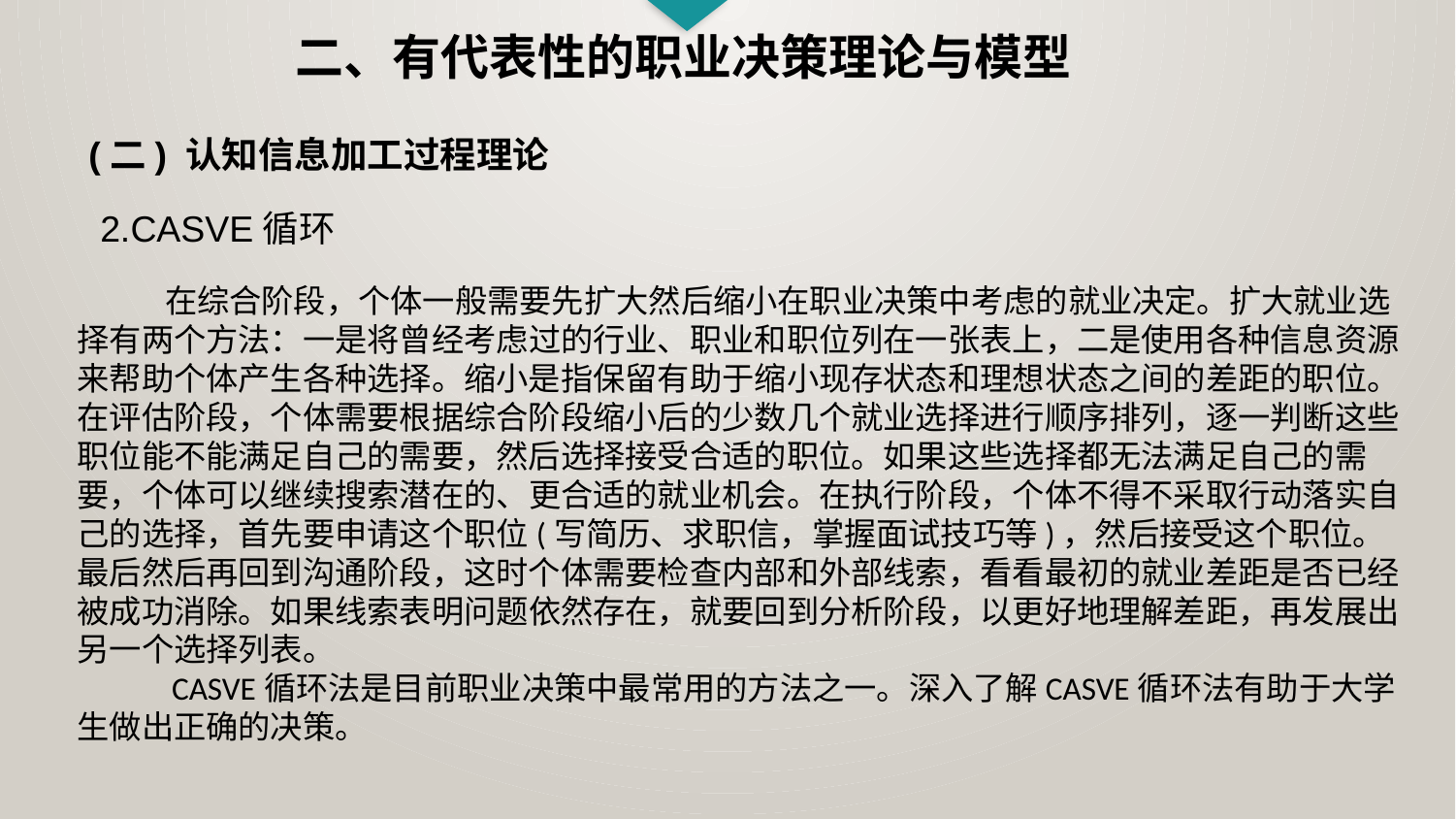

二、有代表性的职业决策理论与模型
(二) 认知信息加工过程理论
2.CASVE循环
           在综合阶段，个体一般需要先扩大然后缩小在职业决策中考虑的就业决定。扩大就业选择有两个方法：一是将曾经考虑过的行业、职业和职位列在一张表上，二是使用各种信息资源来帮助个体产生各种选择。缩小是指保留有助于缩小现存状态和理想状态之间的差距的职位。在评估阶段，个体需要根据综合阶段缩小后的少数几个就业选择进行顺序排列，逐一判断这些职位能不能满足自己的需要，然后选择接受合适的职位。如果这些选择都无法满足自己的需要，个体可以继续搜索潜在的、更合适的就业机会。在执行阶段，个体不得不采取行动落实自己的选择，首先要申请这个职位(写简历、求职信，掌握面试技巧等)，然后接受这个职位。最后然后再回到沟通阶段，这时个体需要检查内部和外部线索，看看最初的就业差距是否已经被成功消除。如果线索表明问题依然存在，就要回到分析阶段，以更好地理解差距，再发展出另一个选择列表。
             CASVE循环法是目前职业决策中最常用的方法之一。深入了解CASVE循环法有助于大学生做出正确的决策。
23